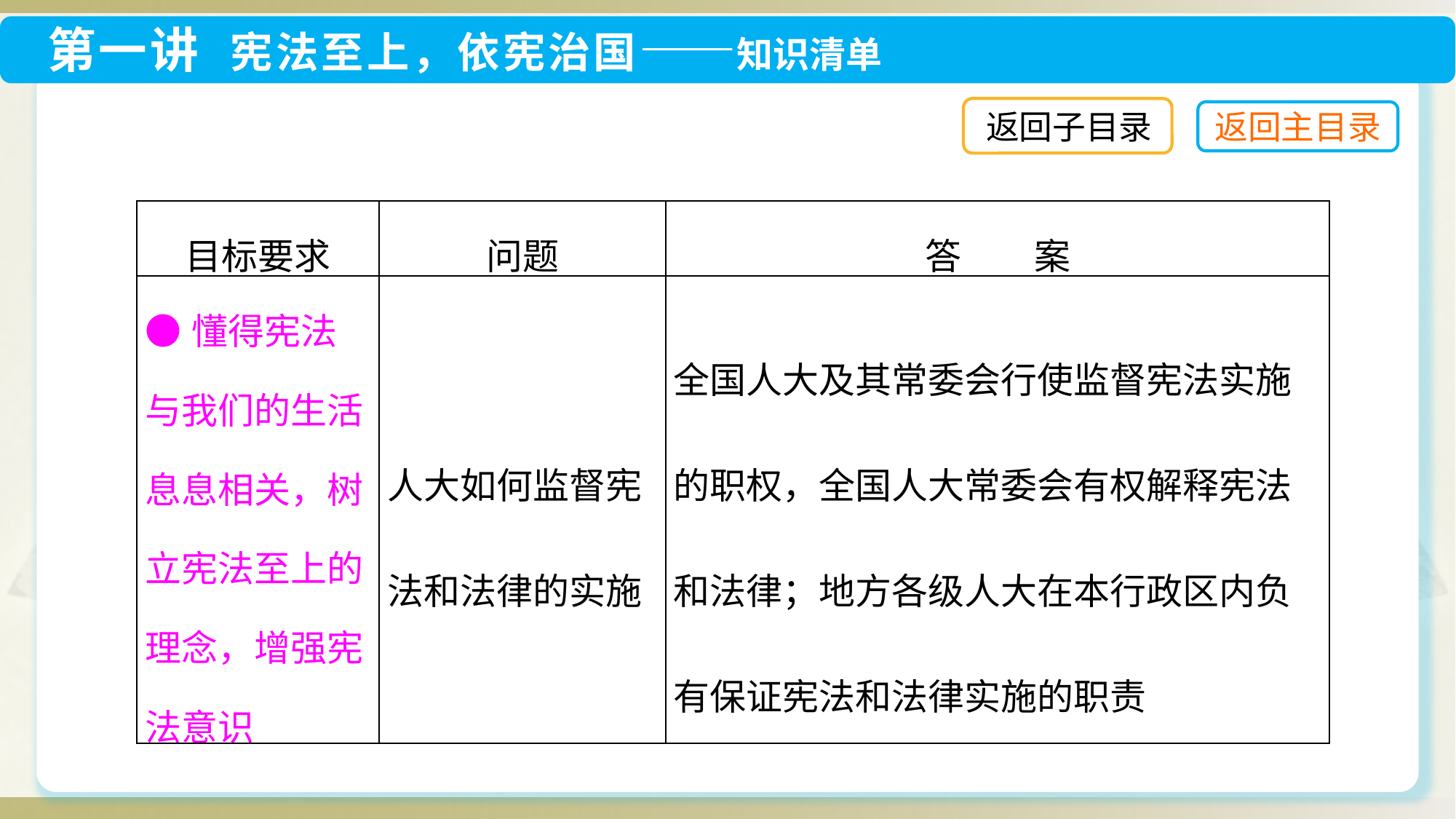

返回子目录
| 目标要求 | 问题 | 答　　案 |
| --- | --- | --- |
| ●懂得宪法与我们的生活息息相关，树立宪法至上的理念，增强宪法意识 | 人大如何监督宪法和法律的实施 | 全国人大及其常委会行使监督宪法实施的职权，全国人大常委会有权解释宪法和法律；地方各级人大在本行政区内负有保证宪法和法律实施的职责 |